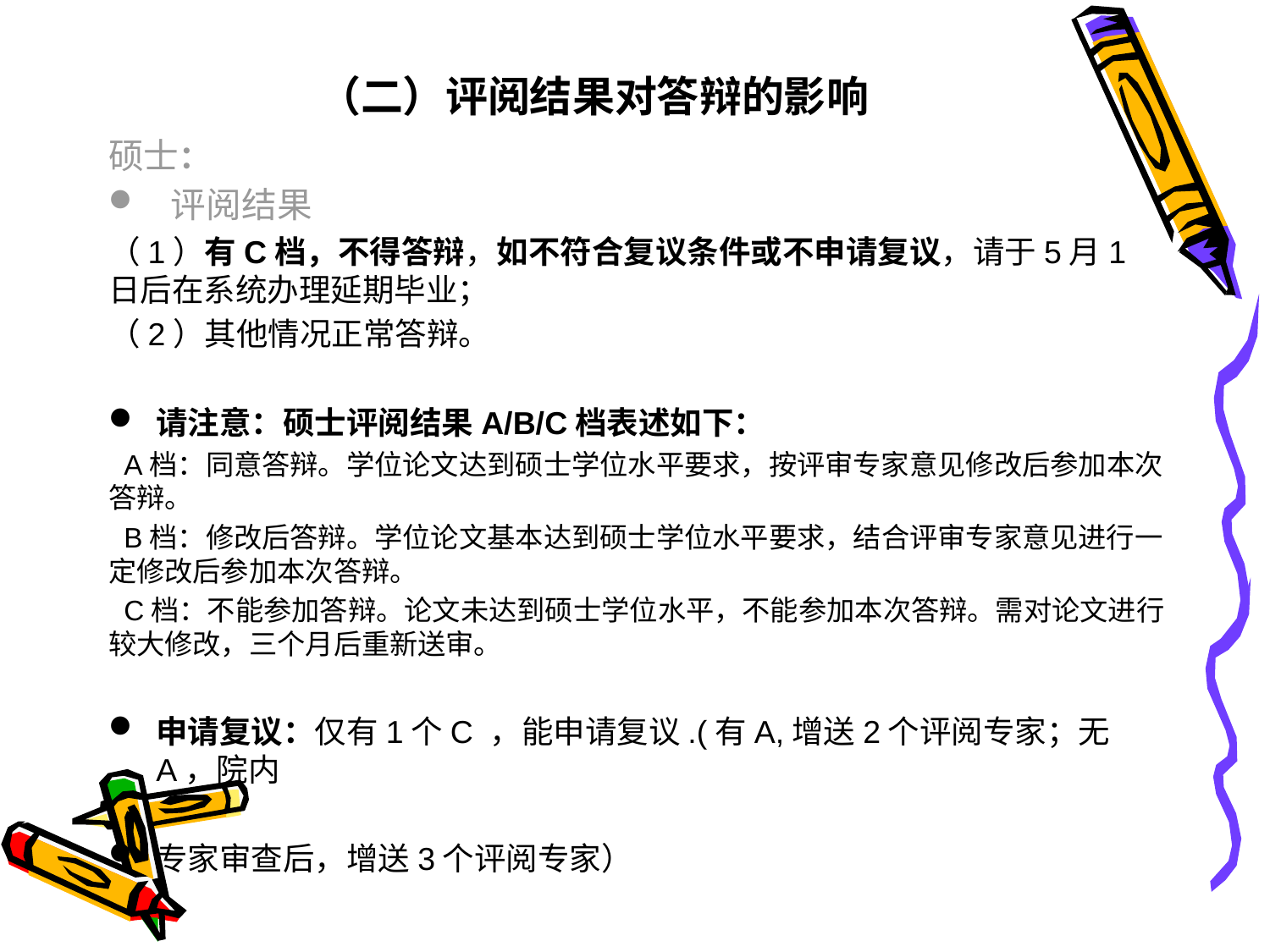

# （二）评阅结果对答辩的影响
硕士：
 评阅结果
（1）有C档，不得答辩，如不符合复议条件或不申请复议，请于5月1日后在系统办理延期毕业；
（2）其他情况正常答辩。

请注意：硕士评阅结果A/B/C档表述如下：
  A档：同意答辩。学位论文达到硕士学位水平要求，按评审专家意见修改后参加本次答辩。
  B档：修改后答辩。学位论文基本达到硕士学位水平要求，结合评审专家意见进行一定修改后参加本次答辩。
  C档：不能参加答辩。论文未达到硕士学位水平，不能参加本次答辩。需对论文进行较大修改，三个月后重新送审。

申请复议：仅有1个C ，能申请复议.(有A,增送2个评阅专家；无A，院内

专家审查后，增送3个评阅专家）